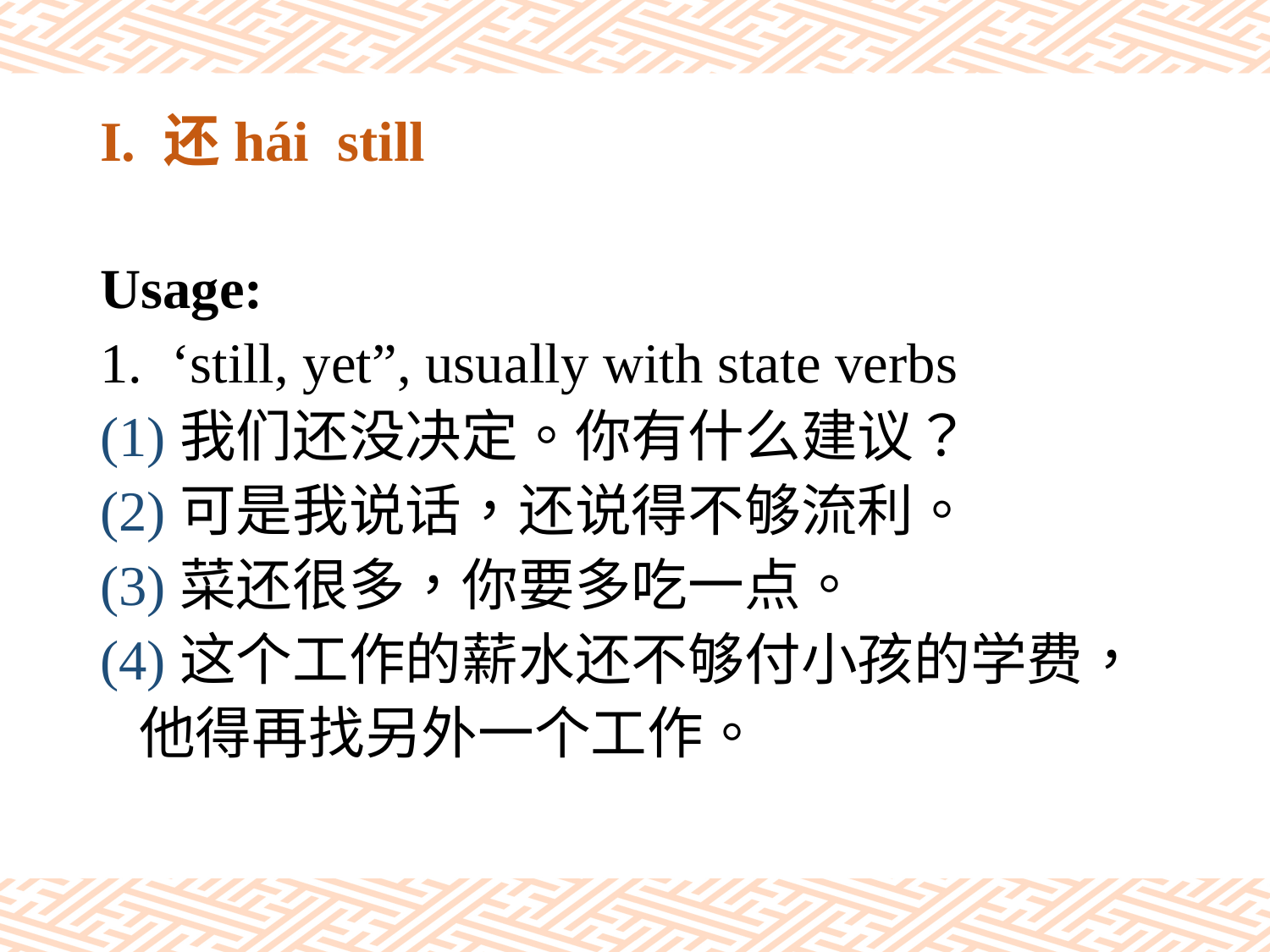

# I. 还hái  still
Usage:
‘still, yet”, usually with state verbs
(1)我们还没决定。你有什么建议？
(2)可是我说话，还说得不够流利。
(3)菜还很多，你要多吃一点。
(4)这个工作的薪水还不够付小孩的学费，
  他得再找另外一个工作。